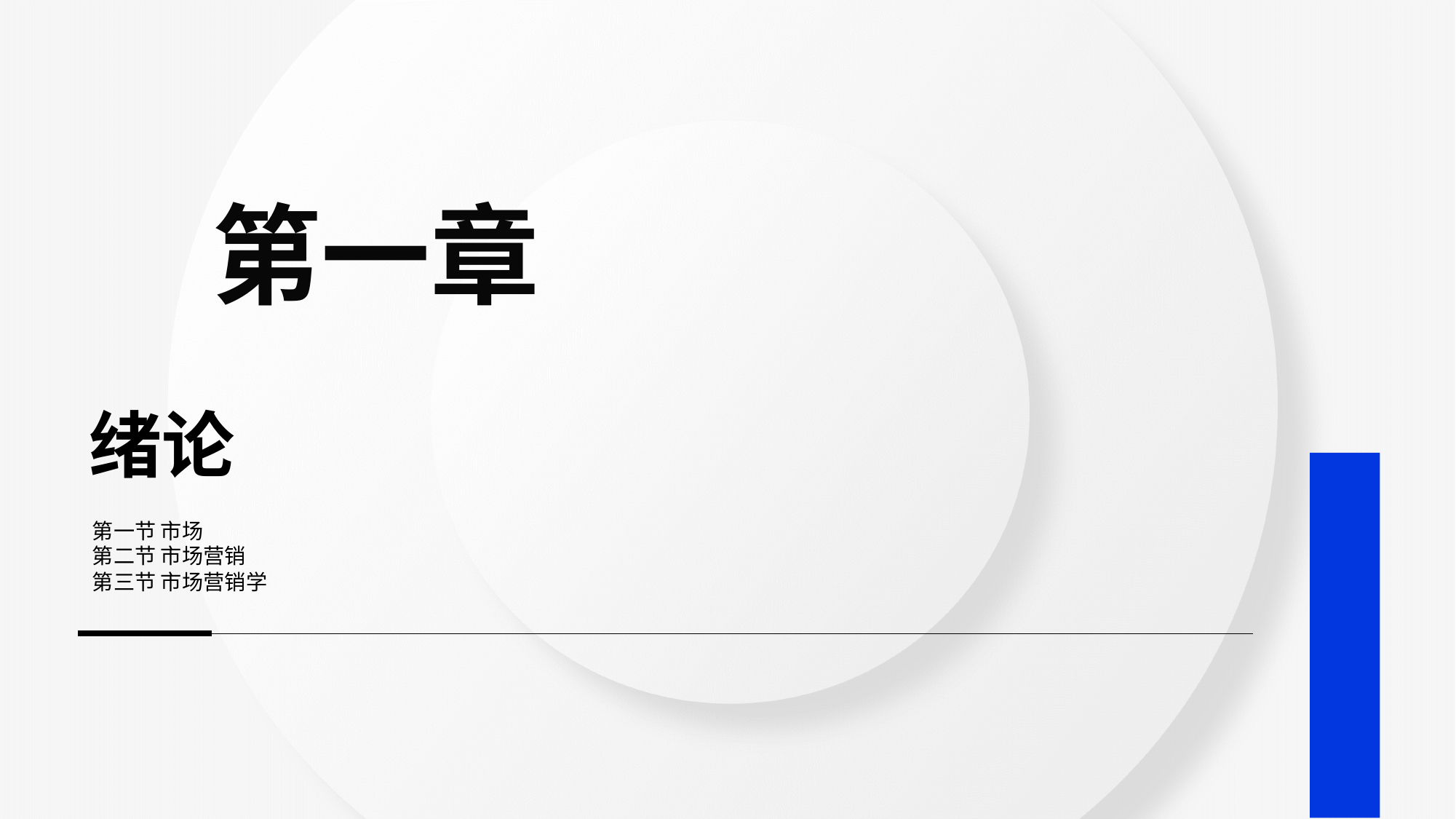

第一章
# 绪论

第一节 市场
第二节 市场营销
第三节 市场营销学